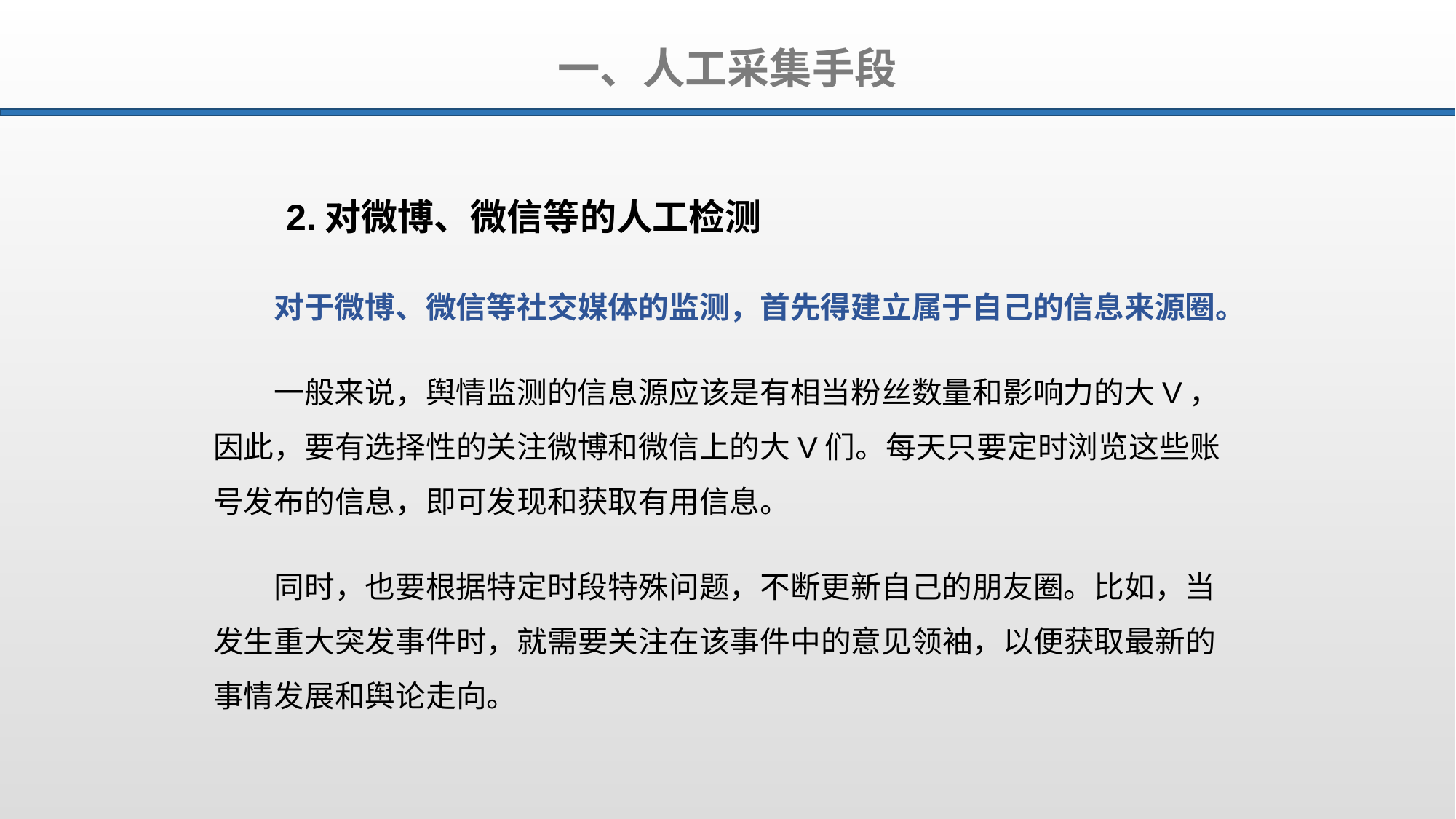

一、人工采集手段

2.对微博、微信等的人工检测
对于微博、微信等社交媒体的监测，首先得建立属于自己的信息来源圈。
一般来说，舆情监测的信息源应该是有相当粉丝数量和影响力的大V，因此，要有选择性的关注微博和微信上的大V们。每天只要定时浏览这些账号发布的信息，即可发现和获取有用信息。
同时，也要根据特定时段特殊问题，不断更新自己的朋友圈。比如，当发生重大突发事件时，就需要关注在该事件中的意见领袖，以便获取最新的事情发展和舆论走向。